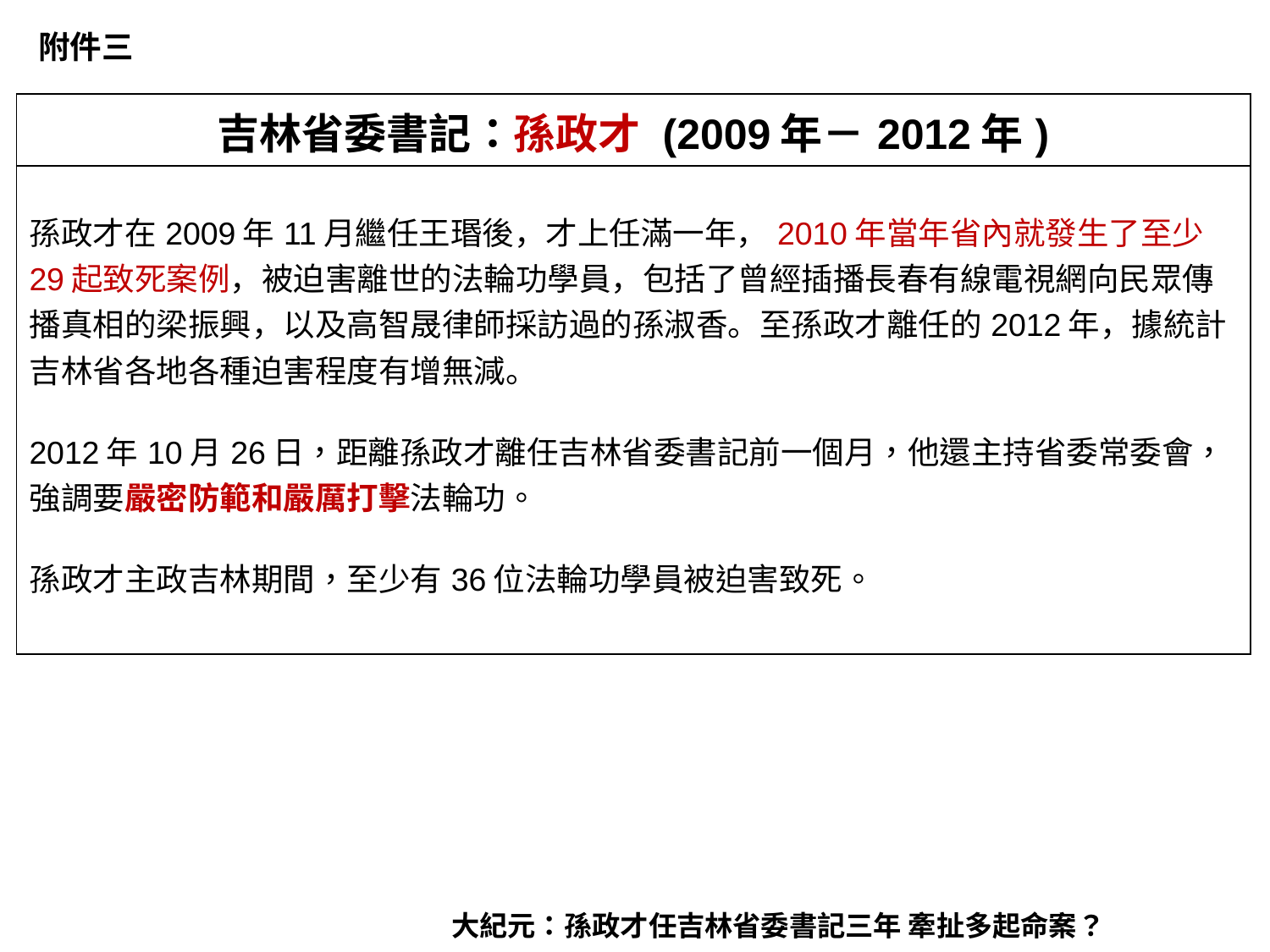

附件三
| 吉林省委書記：孫政才 (2009年－2012年) |
| --- |
| 孫政才在2009年11月繼任王瑉後，才上任滿一年，2010年當年省內就發生了至少29起致死案例，被迫害離世的法輪功學員，包括了曾經插播長春有線電視網向民眾傳播真相的梁振興，以及高智晟律師採訪過的孫淑香。至孫政才離任的2012年，據統計吉林省各地各種迫害程度有增無減。 2012年10月26日，距離孫政才離任吉林省委書記前一個月，他還主持省委常委會，強調要嚴密防範和嚴厲打擊法輪功。 孫政才主政吉林期間，至少有36位法輪功學員被迫害致死。 |
大紀元：孫政才任吉林省委書記三年 牽扯多起命案？